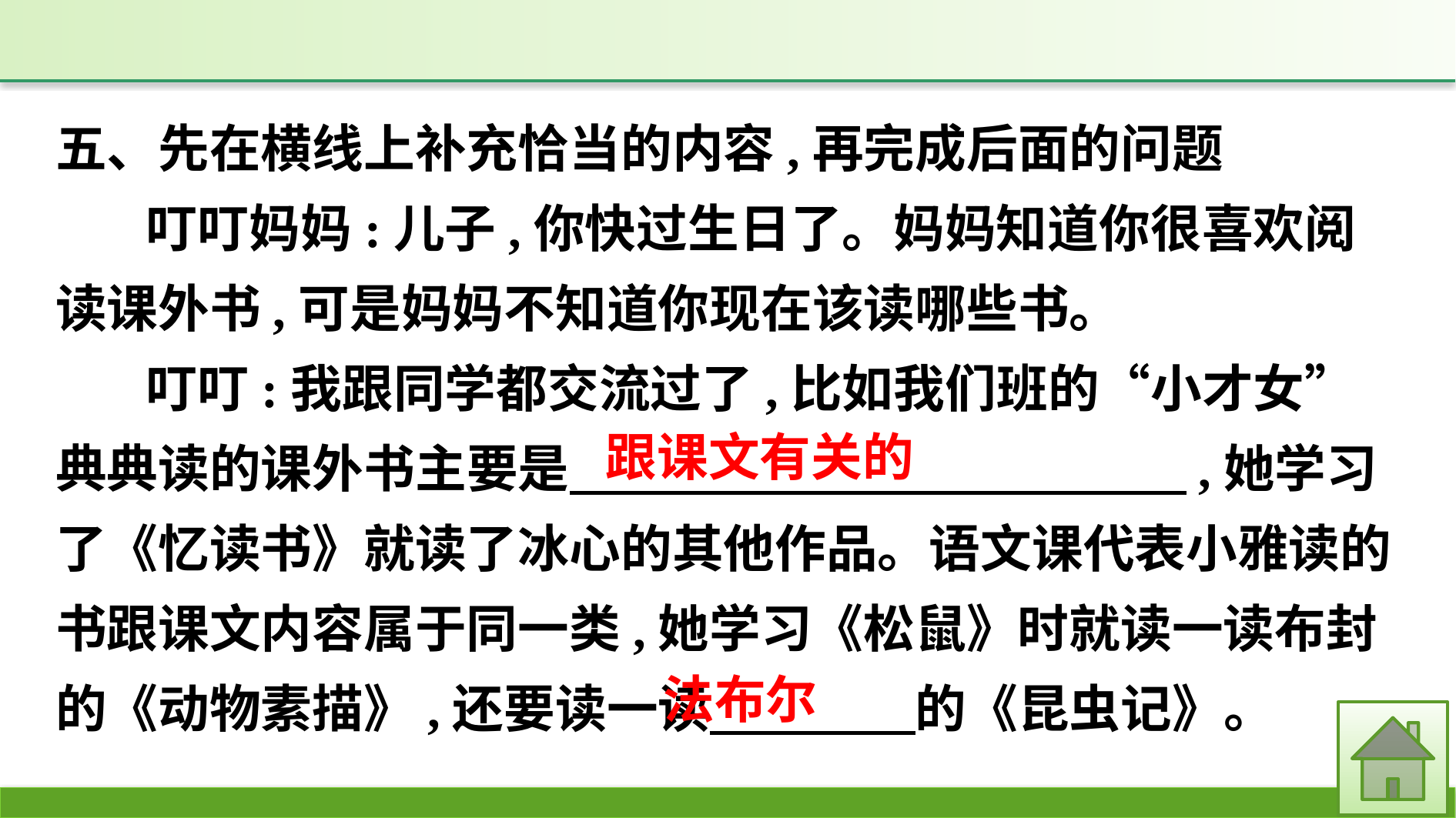

五、先在横线上补充恰当的内容,再完成后面的问题
叮叮妈妈:儿子,你快过生日了。妈妈知道你很喜欢阅读课外书,可是妈妈不知道你现在该读哪些书。
叮叮:我跟同学都交流过了,比如我们班的“小才女”典典读的课外书主要是　　　　　　　　　　　　,她学习了《忆读书》就读了冰心的其他作品。语文课代表小雅读的书跟课文内容属于同一类,她学习《松鼠》时就读一读布封的《动物素描》,还要读一读　　　　的《昆虫记》。
跟课文有关的
法布尔